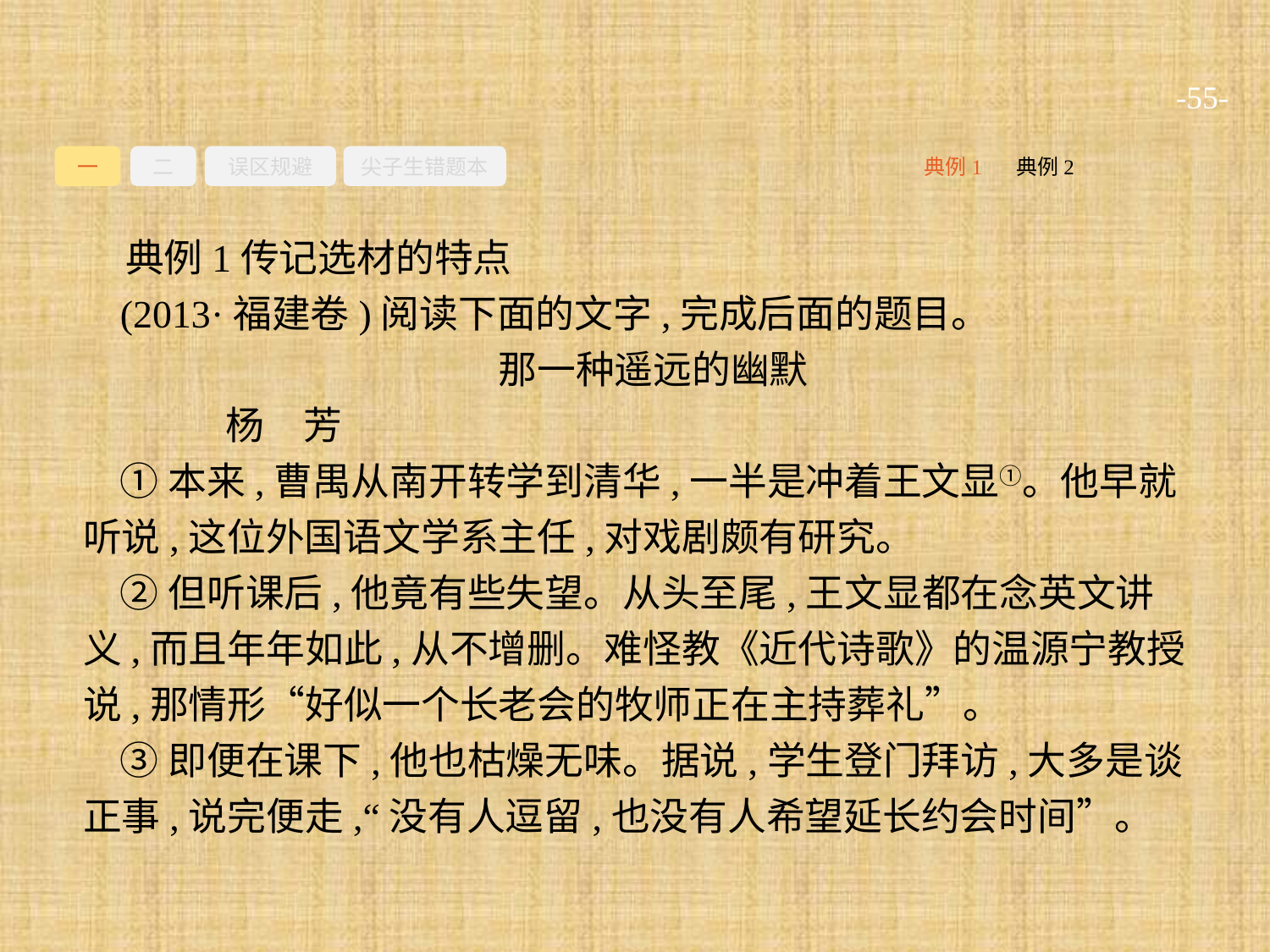

-55-
一
二
误区规避
尖子生错题本
典例2
典例1
典例1传记选材的特点
(2013·福建卷)阅读下面的文字,完成后面的题目。
那一种遥远的幽默
	杨　芳
①本来,曹禺从南开转学到清华,一半是冲着王文显①。他早就听说,这位外国语文学系主任,对戏剧颇有研究。
②但听课后,他竟有些失望。从头至尾,王文显都在念英文讲义,而且年年如此,从不增删。难怪教《近代诗歌》的温源宁教授说,那情形“好似一个长老会的牧师正在主持葬礼”。
③即便在课下,他也枯燥无味。据说,学生登门拜访,大多是谈正事,说完便走,“没有人逗留,也没有人希望延长约会时间”。